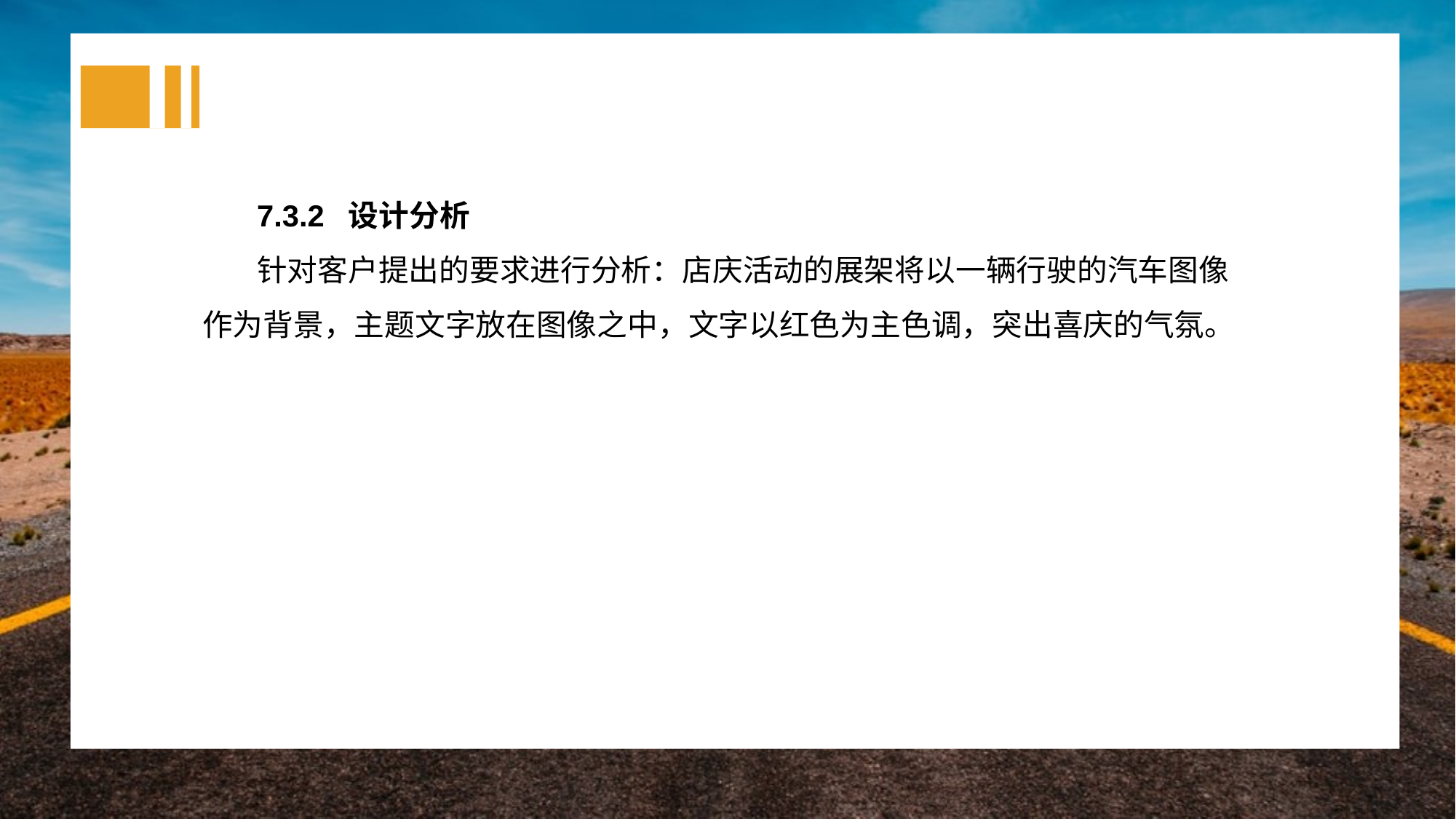

7.3.2  设计分析
针对客户提出的要求进行分析：店庆活动的展架将以一辆行驶的汽车图像作为背景，主题文字放在图像之中，文字以红色为主色调，突出喜庆的气氛。